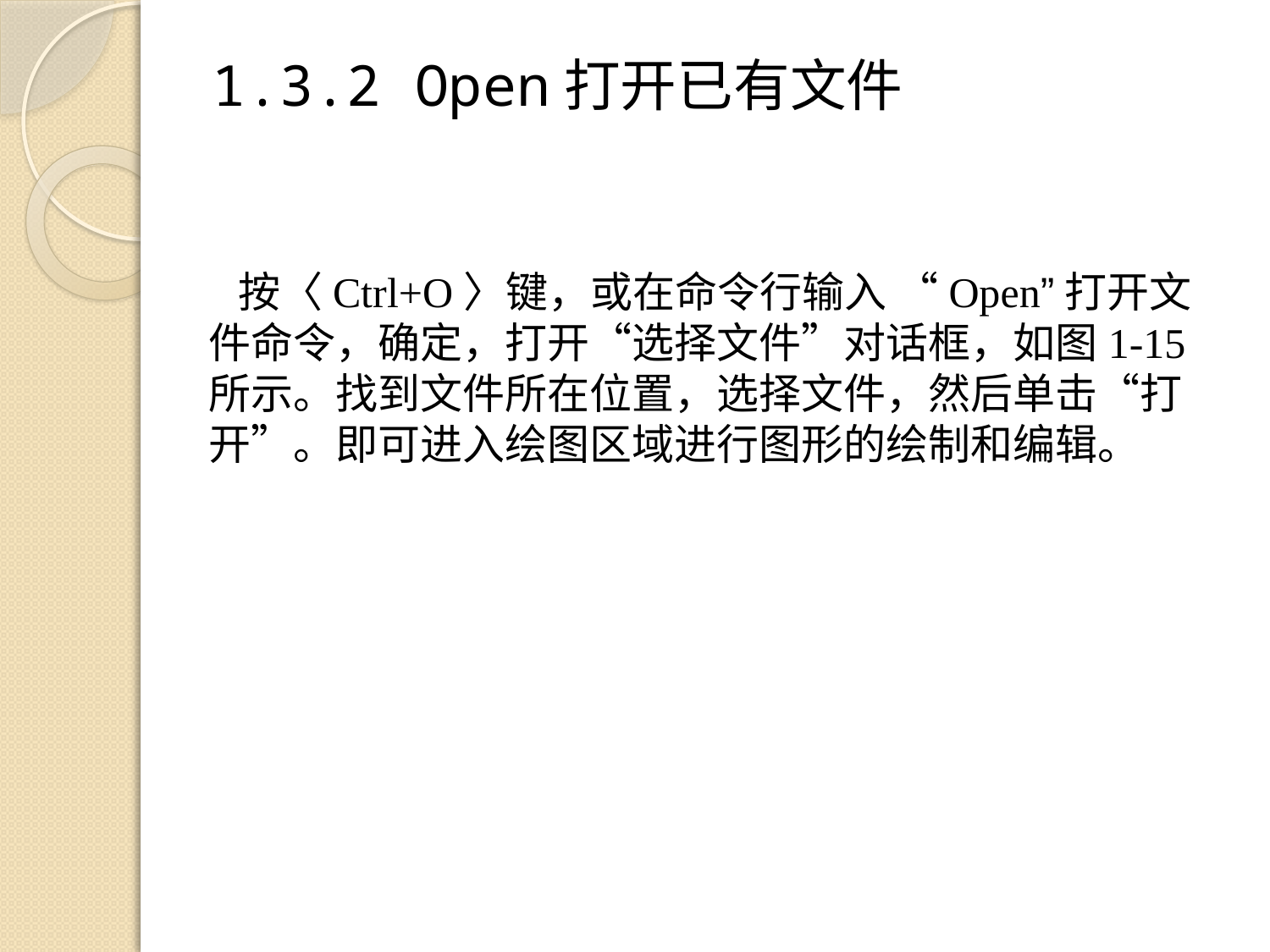

# 1.3.2 Open打开已有文件

  按〈Ctrl+O〉键，或在命令行输入 “Open”打开文件命令，确定，打开“选择文件”对话框，如图1-15所示。找到文件所在位置，选择文件，然后单击“打开”。即可进入绘图区域进行图形的绘制和编辑。